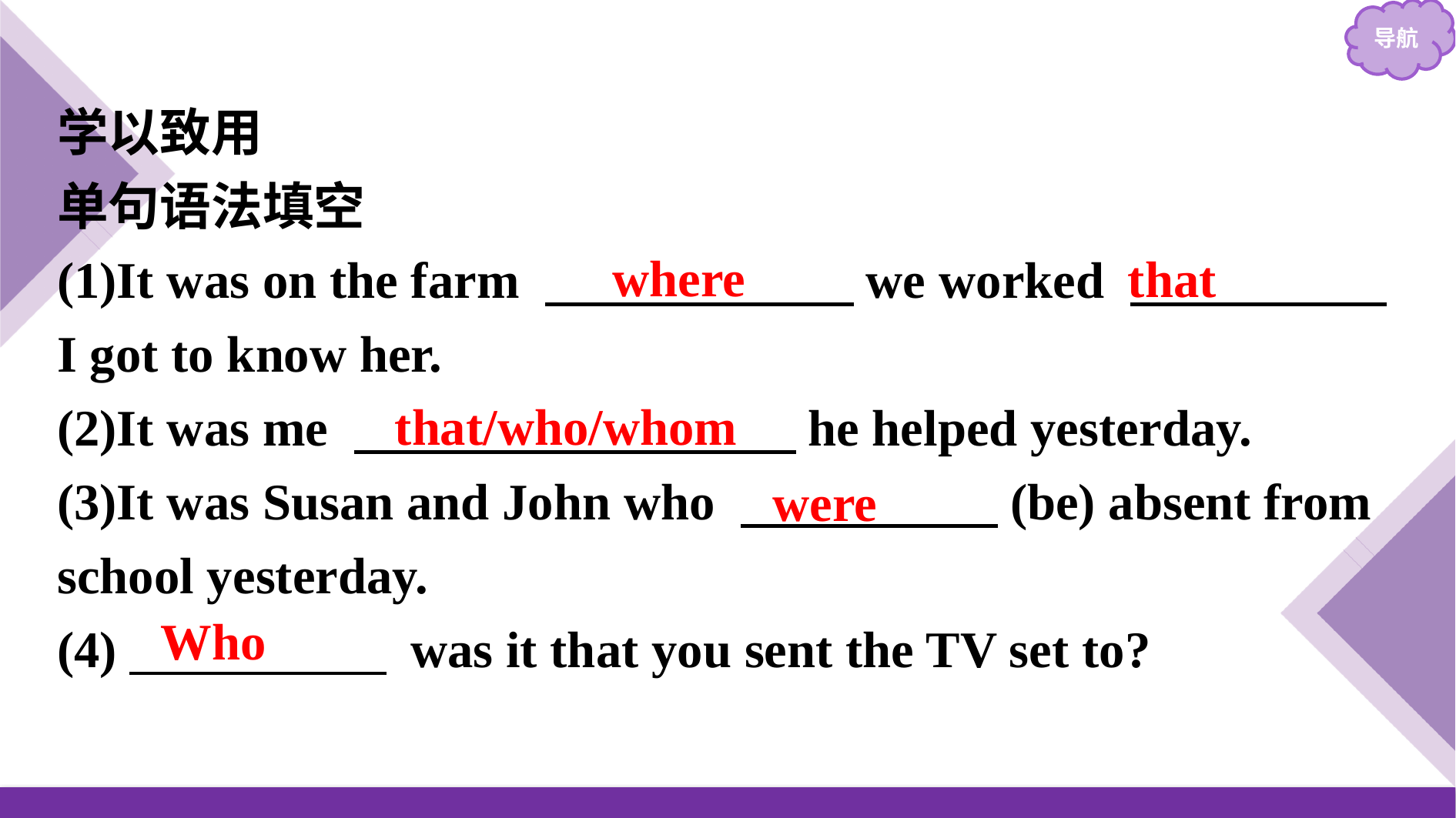

学以致用
单句语法填空
(1)It was on the farm 　　　　　　we worked 　　　　　I got to know her.
(2)It was me 　　　       　　　　he helped yesterday.
(3)It was Susan and John who 　　　　　(be) absent from school yesterday.
(4)　　　　　 was it that you sent the TV set to?
where
that
that/who/whom
were
Who